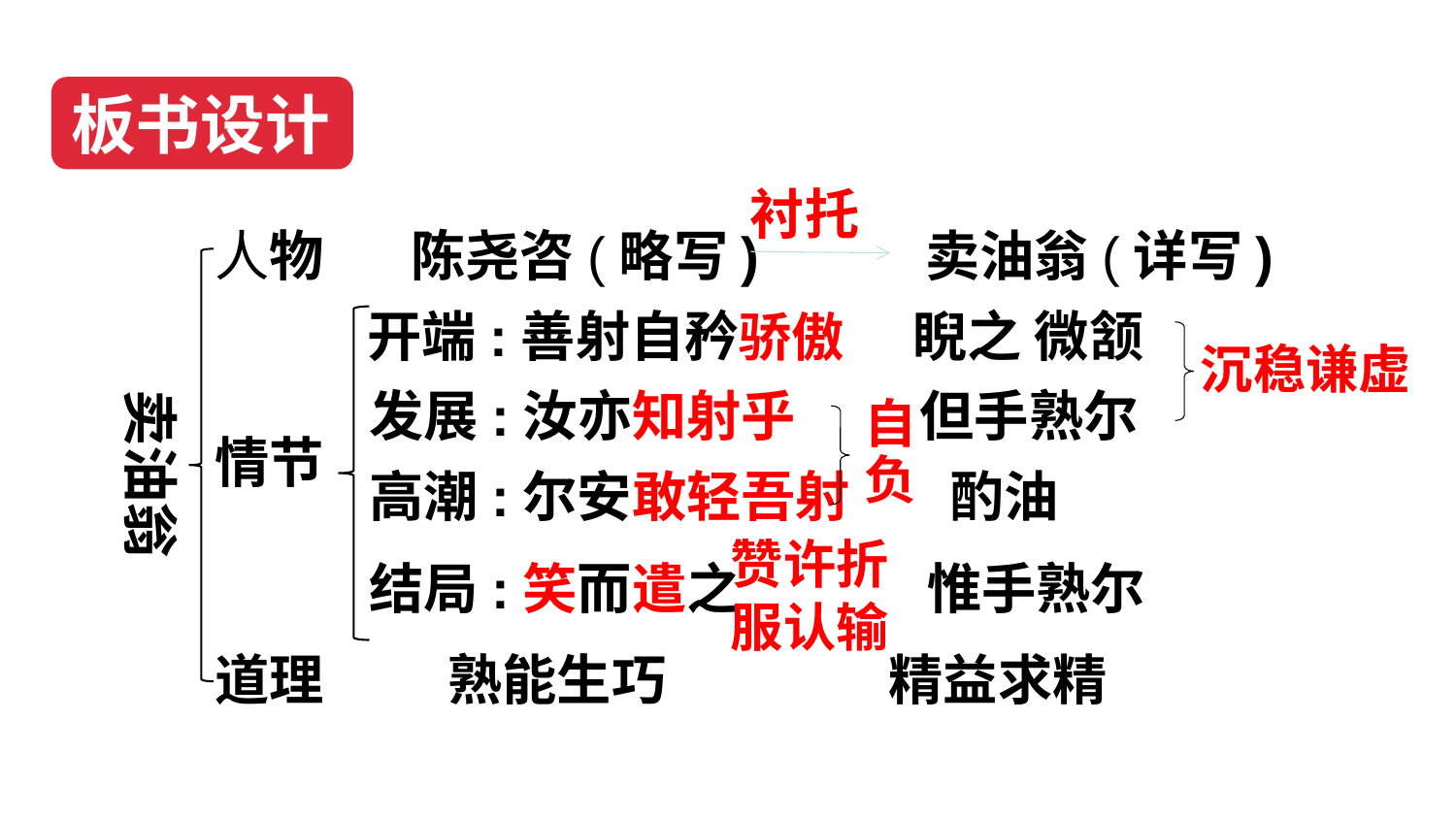

板书设计
衬托
人物       陈尧咨(略写)          卖油翁(详写)

开端:善射自矜              睨之 微颔
骄傲

沉稳谦虚
发展:汝亦知射乎          但手熟尔
卖油翁
自负

情节
高潮:尔安敢轻吾射        酌油
赞许折服认输
结局:笑而遣之               惟手熟尔
道理          熟能生巧                  精益求精